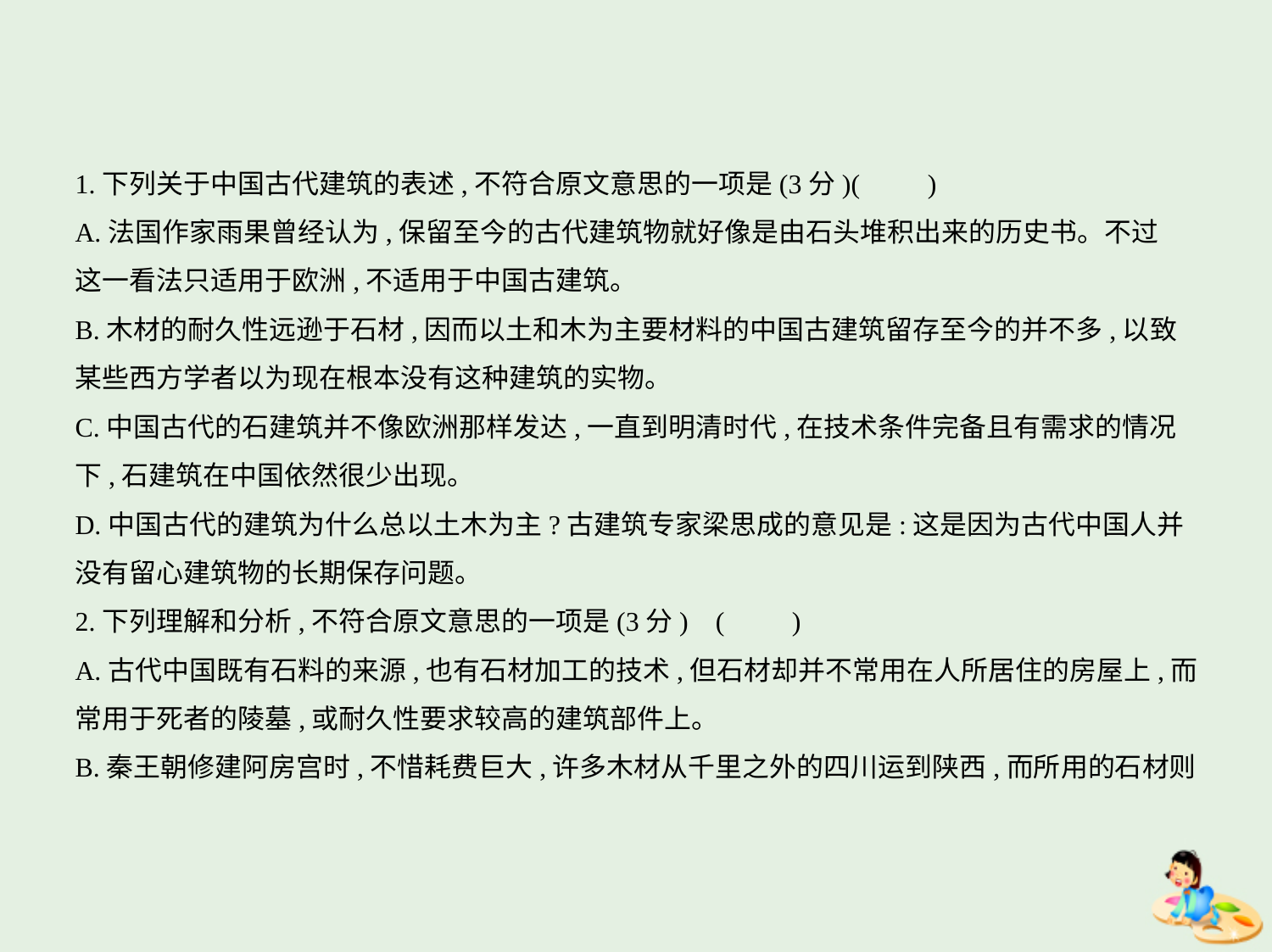

1.下列关于中国古代建筑的表述,不符合原文意思的一项是(3分)(　　)
A.法国作家雨果曾经认为,保留至今的古代建筑物就好像是由石头堆积出来的历史书。不过
这一看法只适用于欧洲,不适用于中国古建筑。
B.木材的耐久性远逊于石材,因而以土和木为主要材料的中国古建筑留存至今的并不多,以致
某些西方学者以为现在根本没有这种建筑的实物。
C.中国古代的石建筑并不像欧洲那样发达,一直到明清时代,在技术条件完备且有需求的情况
下,石建筑在中国依然很少出现。
D.中国古代的建筑为什么总以土木为主?古建筑专家梁思成的意见是:这是因为古代中国人并
没有留心建筑物的长期保存问题。
2.下列理解和分析,不符合原文意思的一项是(3分) (　　)
A.古代中国既有石料的来源,也有石材加工的技术,但石材却并不常用在人所居住的房屋上,而
常用于死者的陵墓,或耐久性要求较高的建筑部件上。
B.秦王朝修建阿房宫时,不惜耗费巨大,许多木材从千里之外的四川运到陕西,而所用的石材则